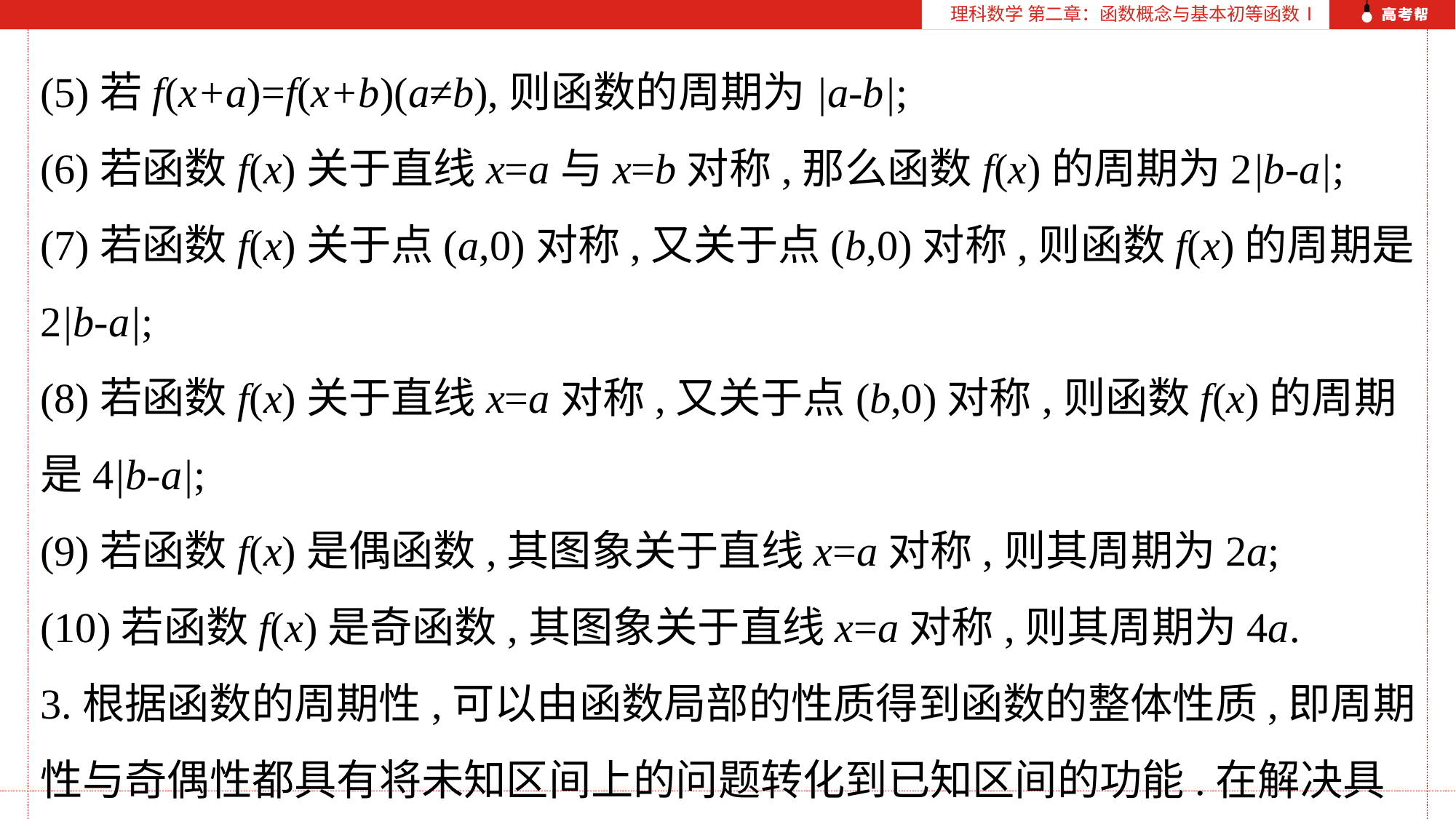

理科数学 第二章：函数概念与基本初等函数Ⅰ

(5)若f(x+a)=f(x+b)(a≠b),则函数的周期为|a-b|;
(6)若函数f(x)关于直线x=a与x=b对称,那么函数f(x)的周期为2|b-a|;
(7)若函数f(x)关于点(a,0)对称,又关于点(b,0)对称,则函数f(x)的周期是2|b-a|;
(8)若函数f(x)关于直线x=a对称,又关于点(b,0)对称,则函数f(x)的周期是4|b-a|;
(9)若函数f(x)是偶函数,其图象关于直线x=a对称,则其周期为2a;
(10)若函数f(x)是奇函数,其图象关于直线x=a对称,则其周期为4a.
3.根据函数的周期性,可以由函数局部的性质得到函数的整体性质,即周期性与奇偶性都具有将未知区间上的问题转化到已知区间的功能.在解决具体问题时,要注意结论:若T是函数的周期,则kT(k∈Z且k≠0)也是函数的周期.